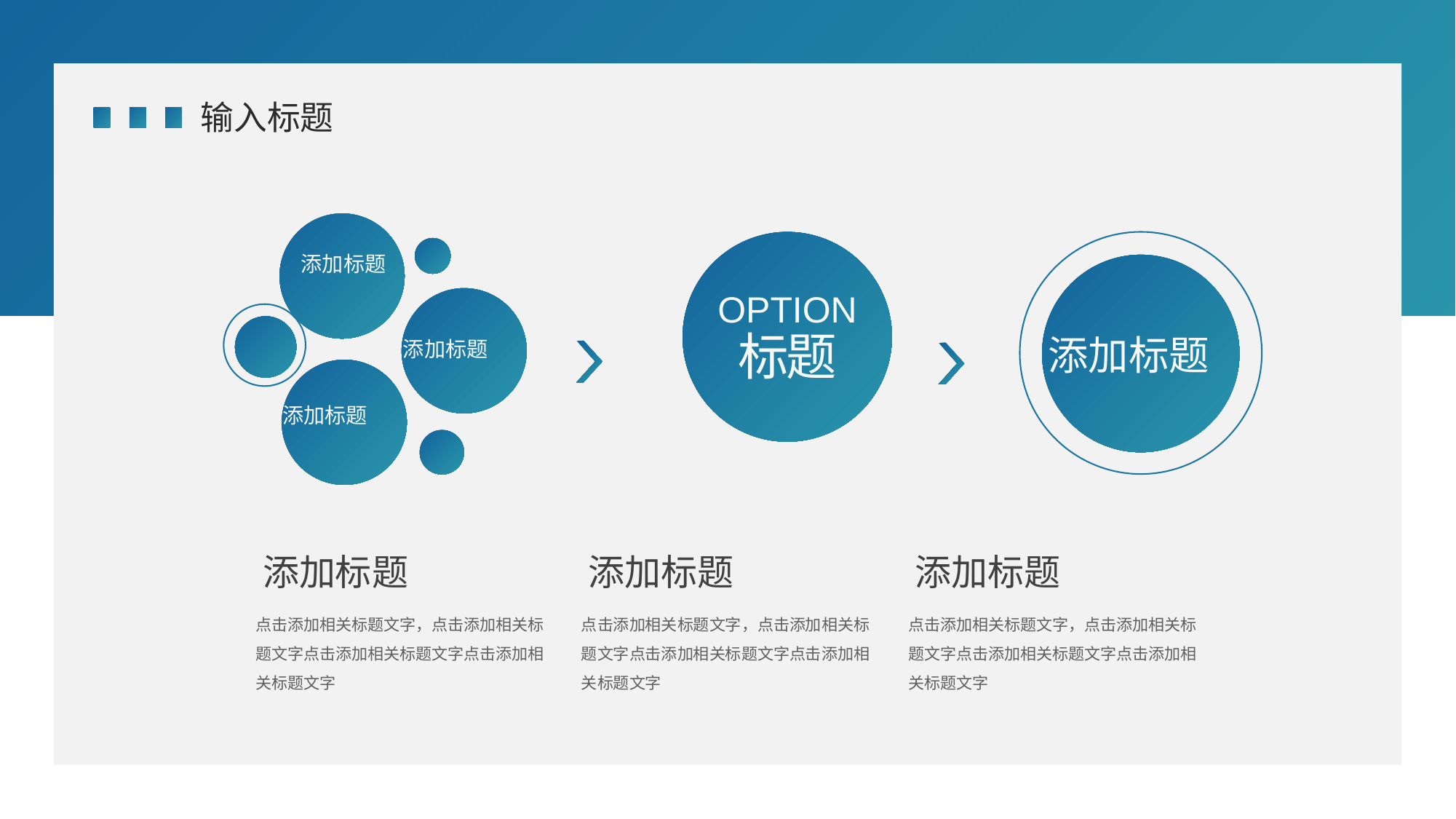

输入标题

添加标题

OPTION

标题

添加标题
添加标题

添加标题

添加标题
添加标题
添加标题
点击添加相关标题文字，点击添加相关标题文字点击添加相关标题文字点击添加相关标题文字
点击添加相关标题文字，点击添加相关标题文字点击添加相关标题文字点击添加相关标题文字
点击添加相关标题文字，点击添加相关标题文字点击添加相关标题文字点击添加相关标题文字